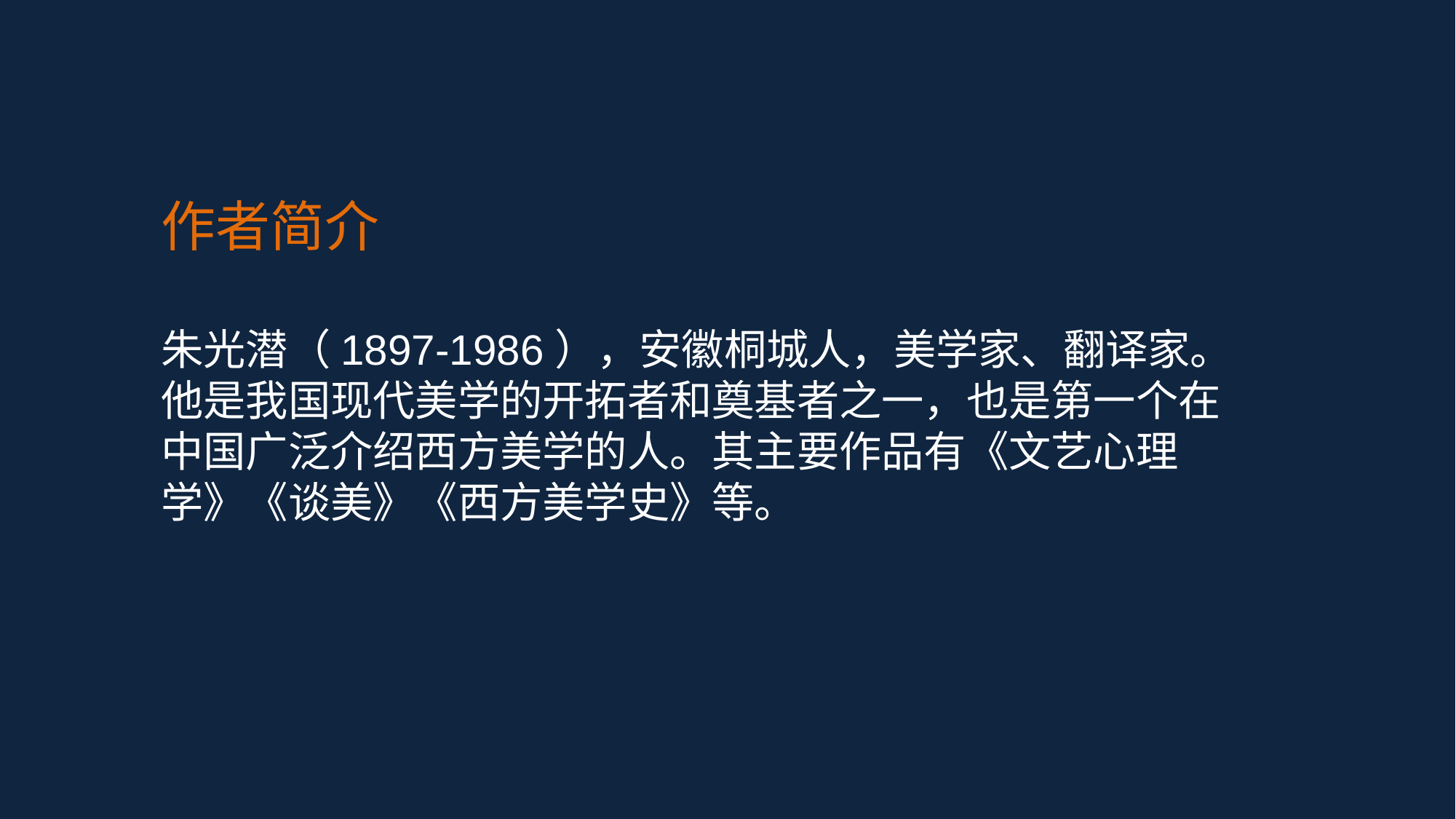

作者简介

朱光潜（1897-1986），安徽桐城人，美学家、翻译家。他是我国现代美学的开拓者和奠基者之一，也是第一个在中国广泛介绍西方美学的人。其主要作品有《文艺心理学》《谈美》《西方美学史》等。